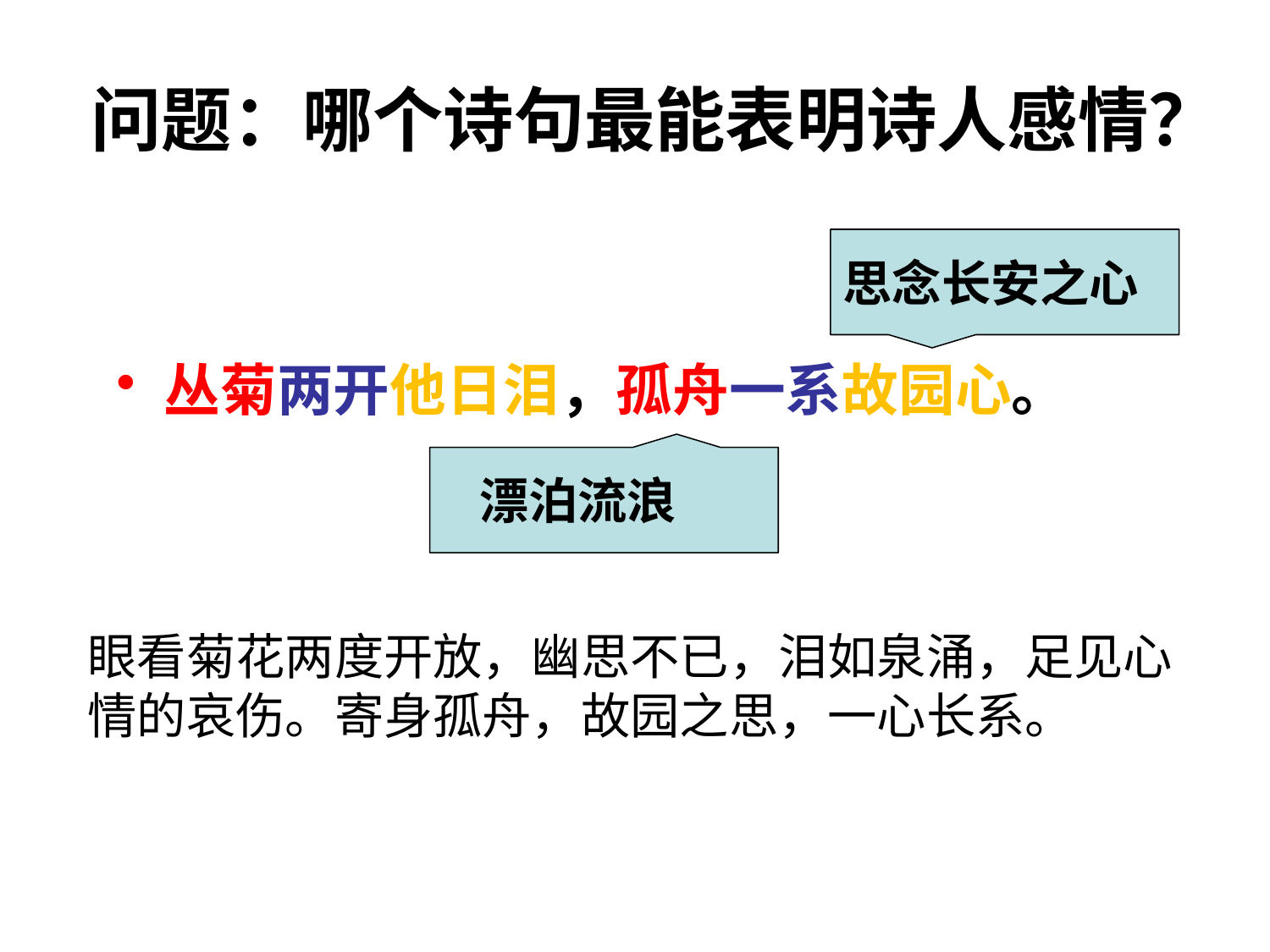

# 问题：哪个诗句最能表明诗人感情？

思念长安之心
丛菊两开他日泪，孤舟一系故园心。

漂泊流浪
眼看菊花两度开放，幽思不已，泪如泉涌，足见心情的哀伤。寄身孤舟，故园之思，一心长系。